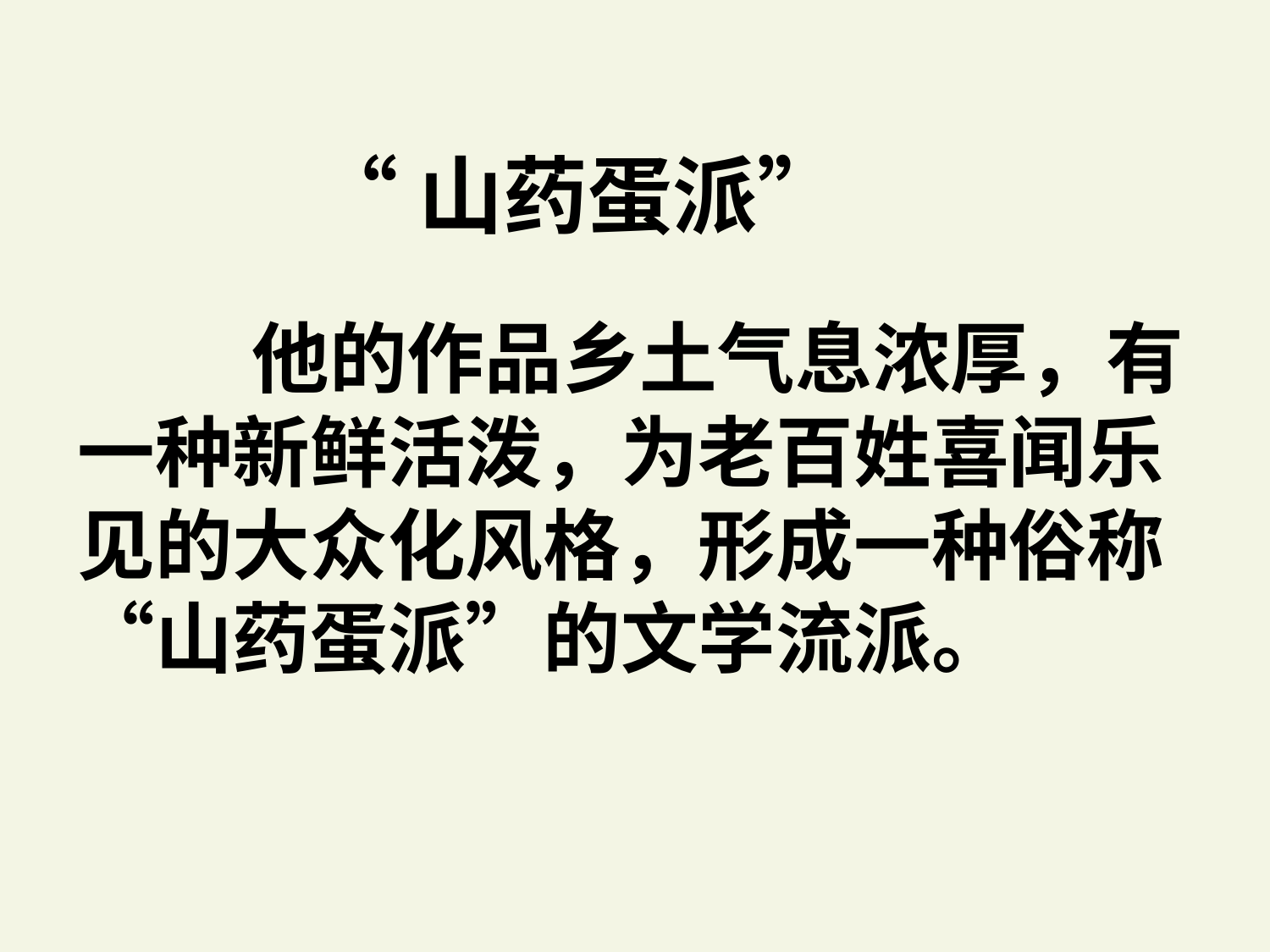

“山药蛋派”
        他的作品乡土气息浓厚，有一种新鲜活泼，为老百姓喜闻乐见的大众化风格，形成一种俗称“山药蛋派”的文学流派。